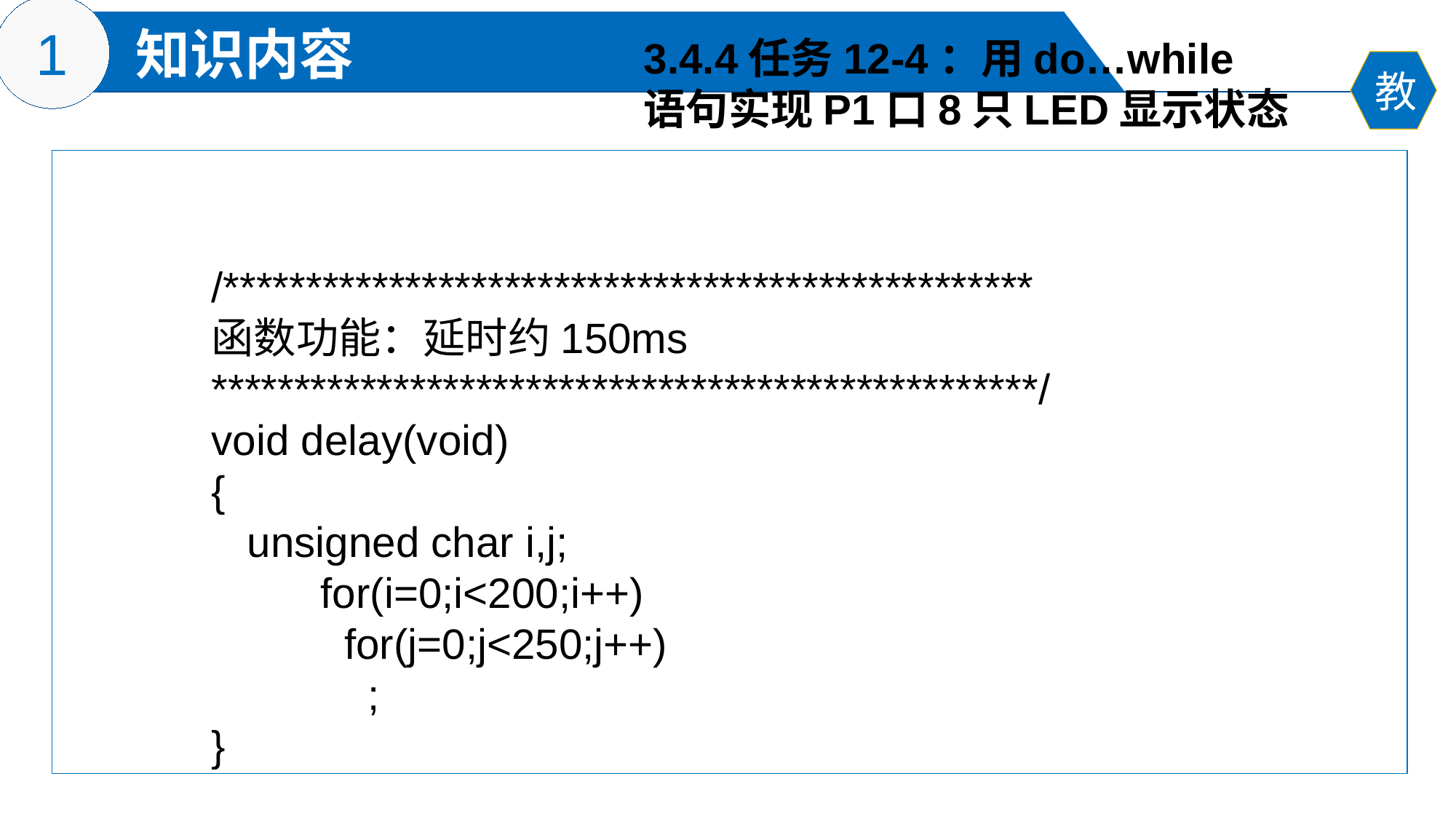

3.4.4任务12-4：用do…while
语句实现P1口8只LED显示状态
/*************************************************
函数功能：延时约150ms
**************************************************/
void delay(void)
{
   unsigned char i,j;
	for(i=0;i<200;i++)
	  for(j=0;j<250;j++)
	    ;
}